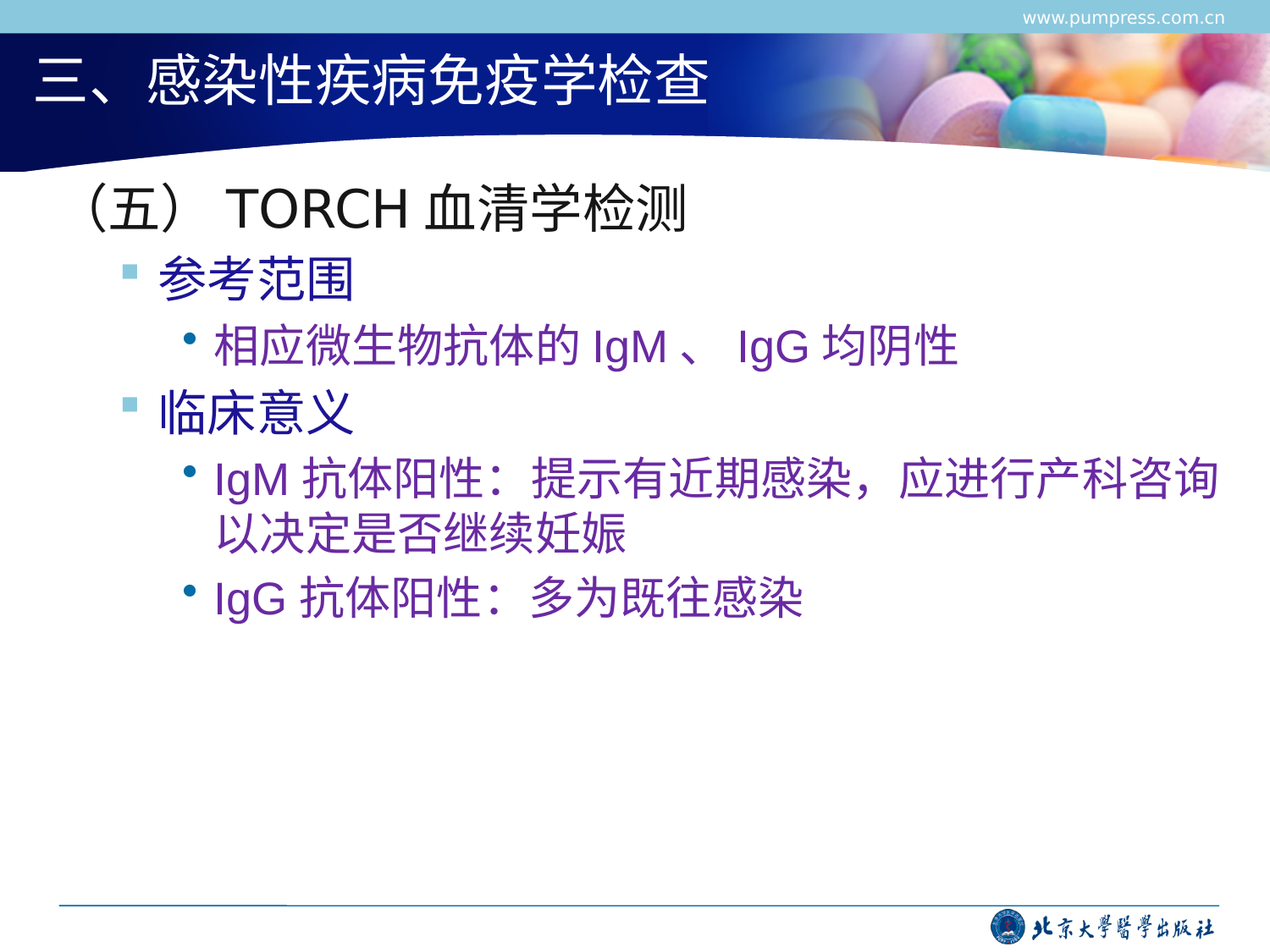

www.pumpress.com.cn
# 三、感染性疾病免疫学检查
（五）TORCH血清学检测
参考范围
相应微生物抗体的IgM、IgG均阴性
临床意义
IgM抗体阳性：提示有近期感染，应进行产科咨询以决定是否继续妊娠
IgG抗体阳性：多为既往感染